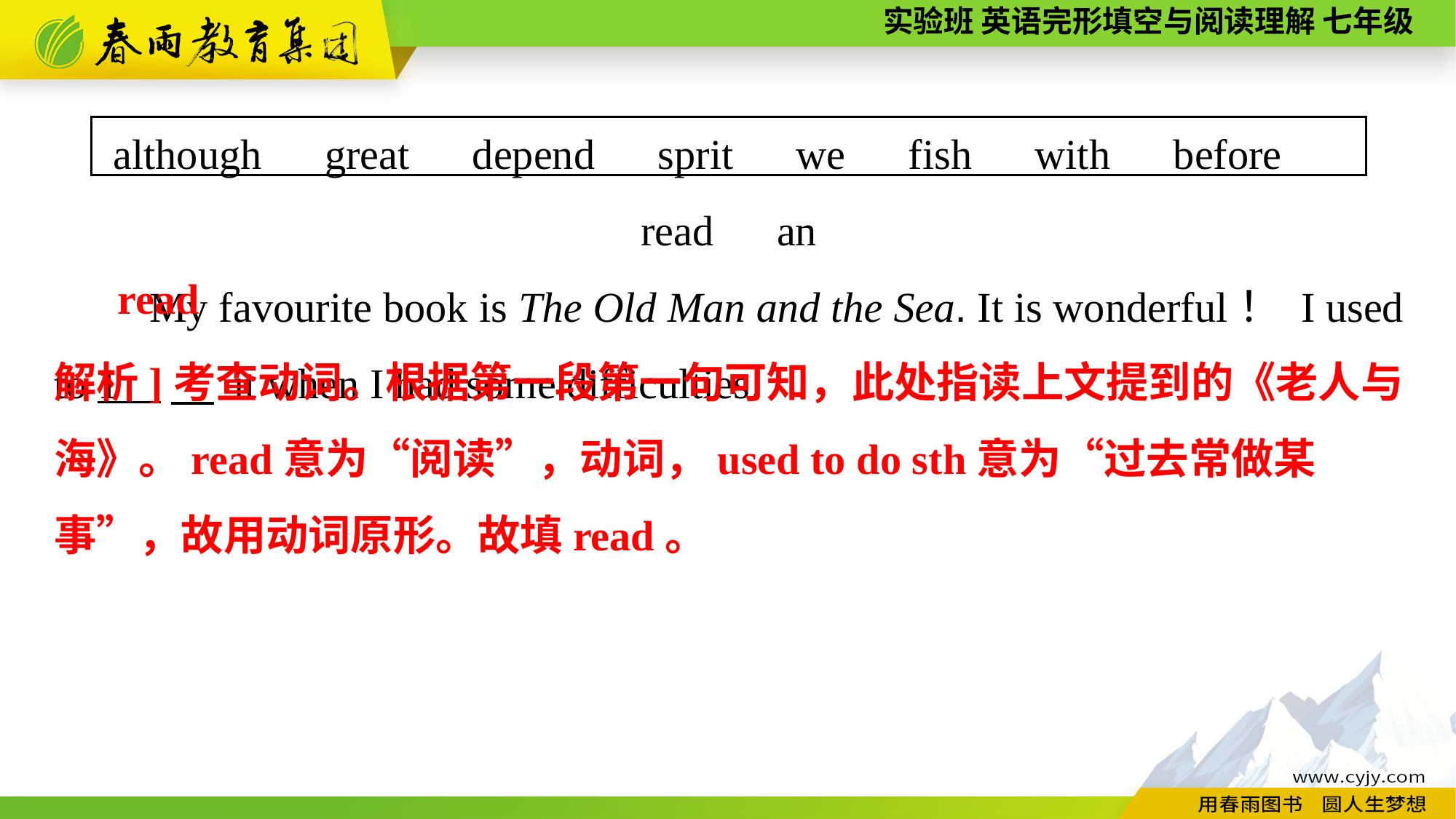

although　great　depend　sprit　we　fish　with　before　read　an
　　My favourite book is The Old Man and the Sea. It is wonderful！ I used to 1    　 it when I had some difficulties.

 read
解析]考查动词。根据第一段第一句可知，此处指读上文提到的《老人与海》。read意为“阅读”，动词，used to do sth意为“过去常做某
事”，故用动词原形。故填read。